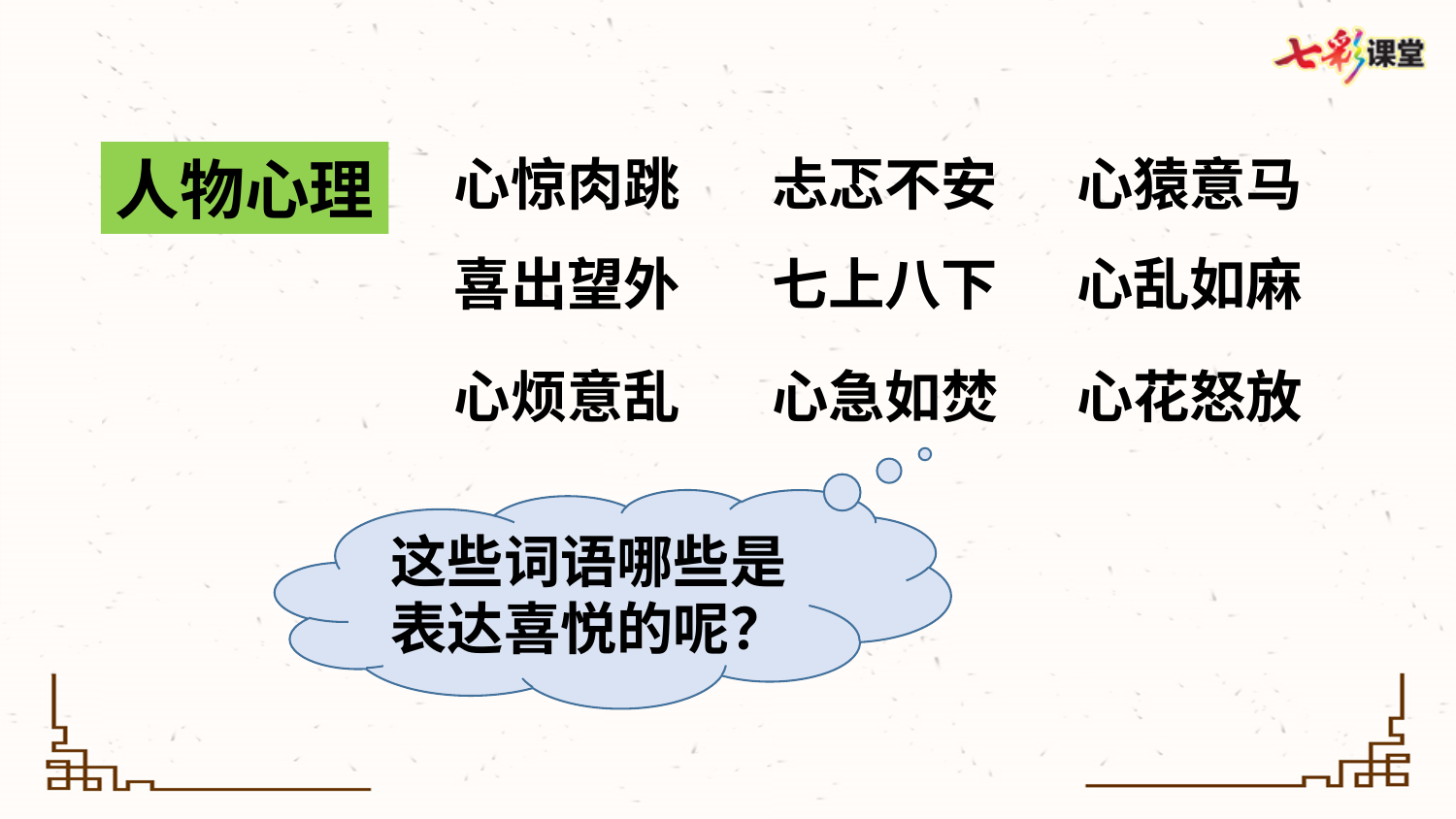

人物心理
心惊肉跳
忐忑不安
心猿意马
喜出望外
七上八下
心乱如麻
心烦意乱
心急如焚
心花怒放
这些词语哪些是表达喜悦的呢？